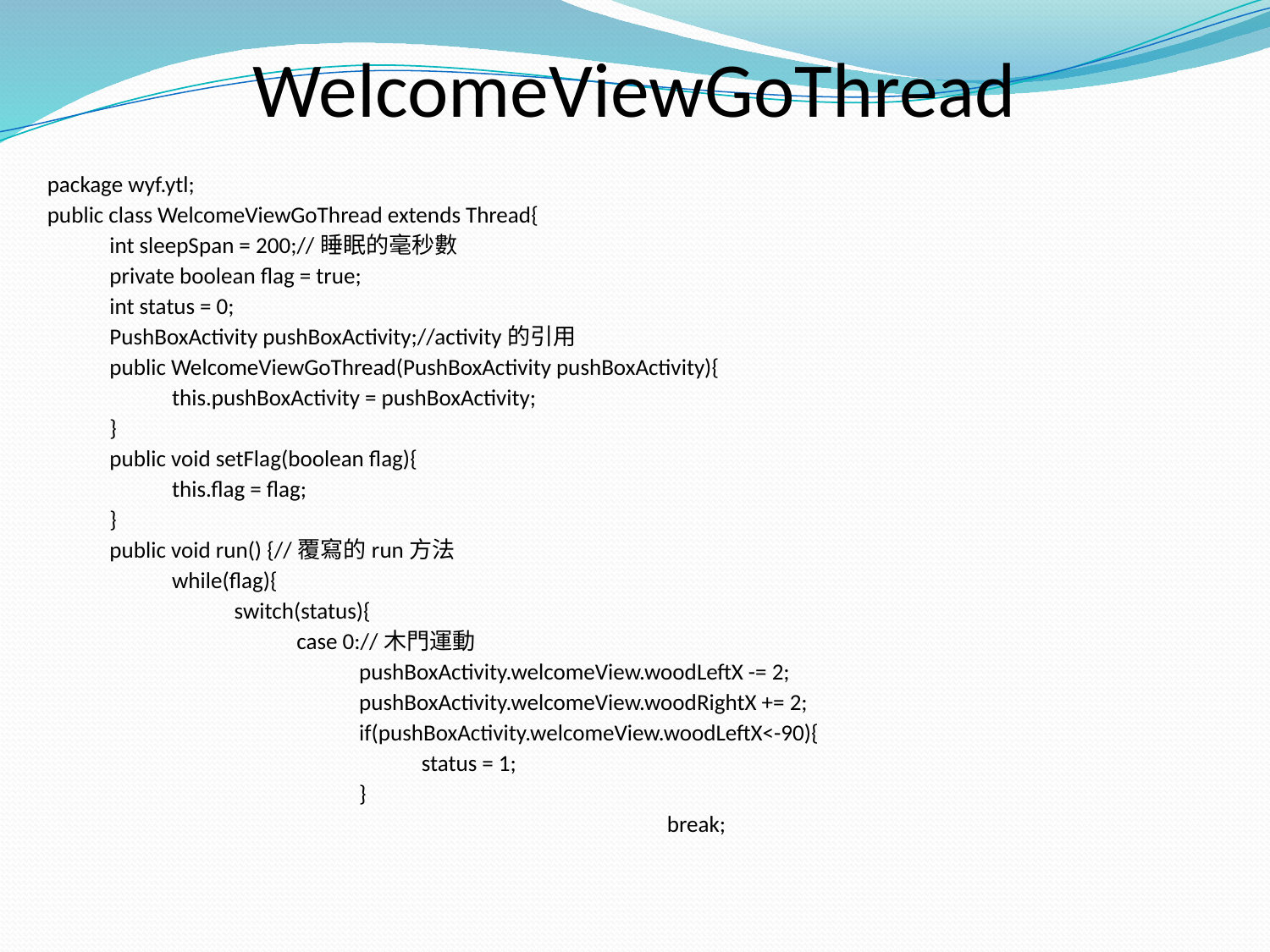

WelcomeViewGoThread
package wyf.ytl;
public class WelcomeViewGoThread extends Thread{
	int sleepSpan = 200;//睡眠的毫秒數
	private boolean flag = true;
	int status = 0;
	PushBoxActivity pushBoxActivity;//activity的引用
	public WelcomeViewGoThread(PushBoxActivity pushBoxActivity){
		this.pushBoxActivity = pushBoxActivity;
	}
	public void setFlag(boolean flag){
		this.flag = flag;
	}
	public void run() {//覆寫的run方法
		while(flag){
			switch(status){
				case 0://木門運動
					pushBoxActivity.welcomeView.woodLeftX -= 2;
					pushBoxActivity.welcomeView.woodRightX += 2;
					if(pushBoxActivity.welcomeView.woodLeftX<-90){
						status = 1;
					}
                                                                                                                          break;